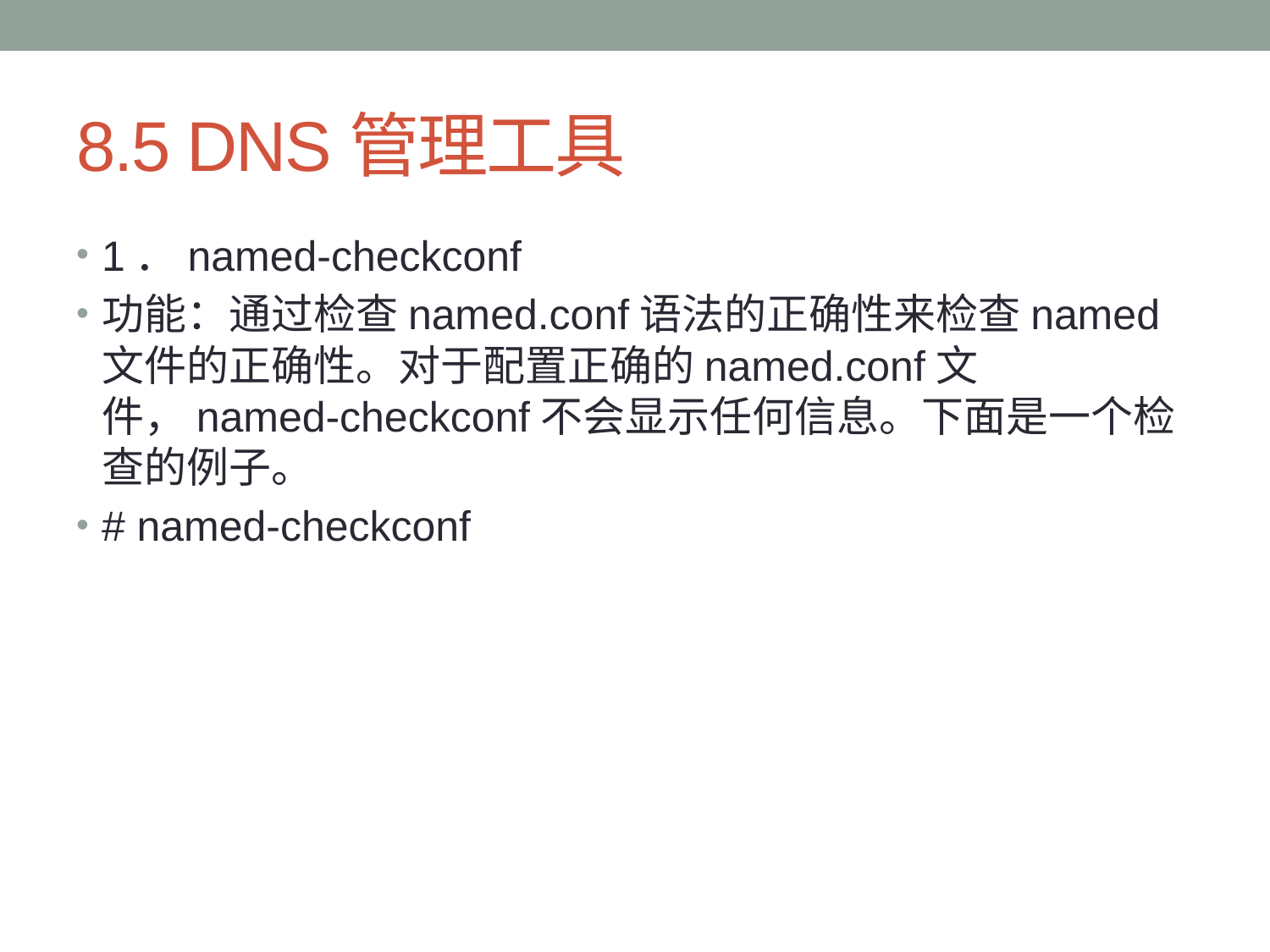

# 8.5 DNS管理工具
1．named-checkconf
功能：通过检查named.conf语法的正确性来检查named文件的正确性。对于配置正确的named.conf文件，named-checkconf不会显示任何信息。下面是一个检查的例子。
# named-checkconf